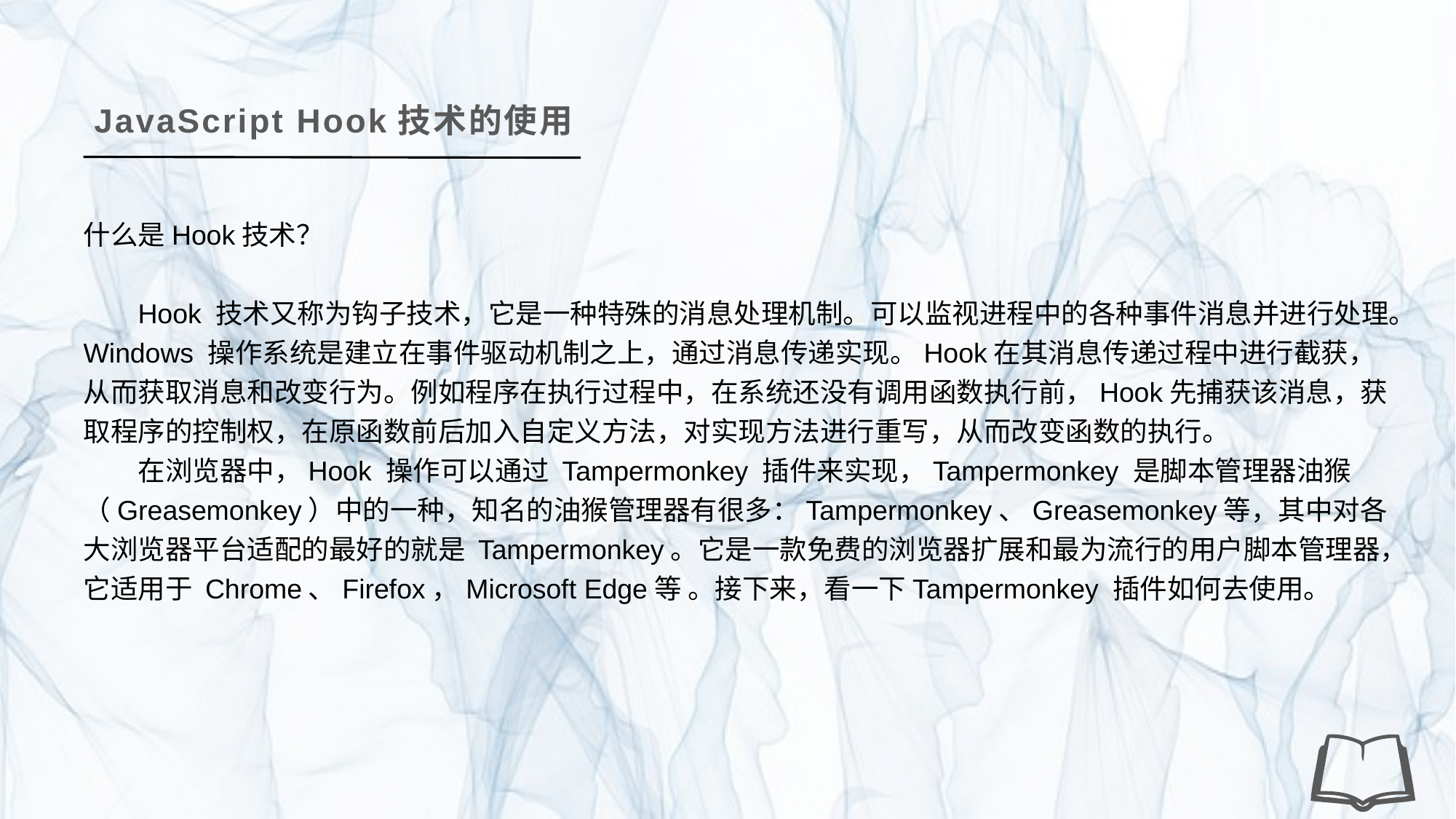

JavaScript Hook技术的使用
什么是Hook技术？

Hook 技术又称为钩子技术，它是一种特殊的消息处理机制。可以监视进程中的各种事件消息并进行处理。Windows 操作系统是建立在事件驱动机制之上，通过消息传递实现。Hook在其消息传递过程中进行截获，从而获取消息和改变行为。例如程序在执行过程中，在系统还没有调用函数执行前，Hook先捕获该消息，获取程序的控制权，在原函数前后加入自定义方法，对实现方法进行重写，从而改变函数的执行。
在浏览器中，Hook 操作可以通过 Tampermonkey 插件来实现，Tampermonkey 是脚本管理器油猴（Greasemonkey）中的一种，知名的油猴管理器有很多：Tampermonkey、Greasemonkey等，其中对各大浏览器平台适配的最好的就是 Tampermonkey。它是一款免费的浏览器扩展和最为流行的用户脚本管理器，它适用于 Chrome、Firefox，Microsoft Edge等 。接下来，看一下Tampermonkey 插件如何去使用。

28